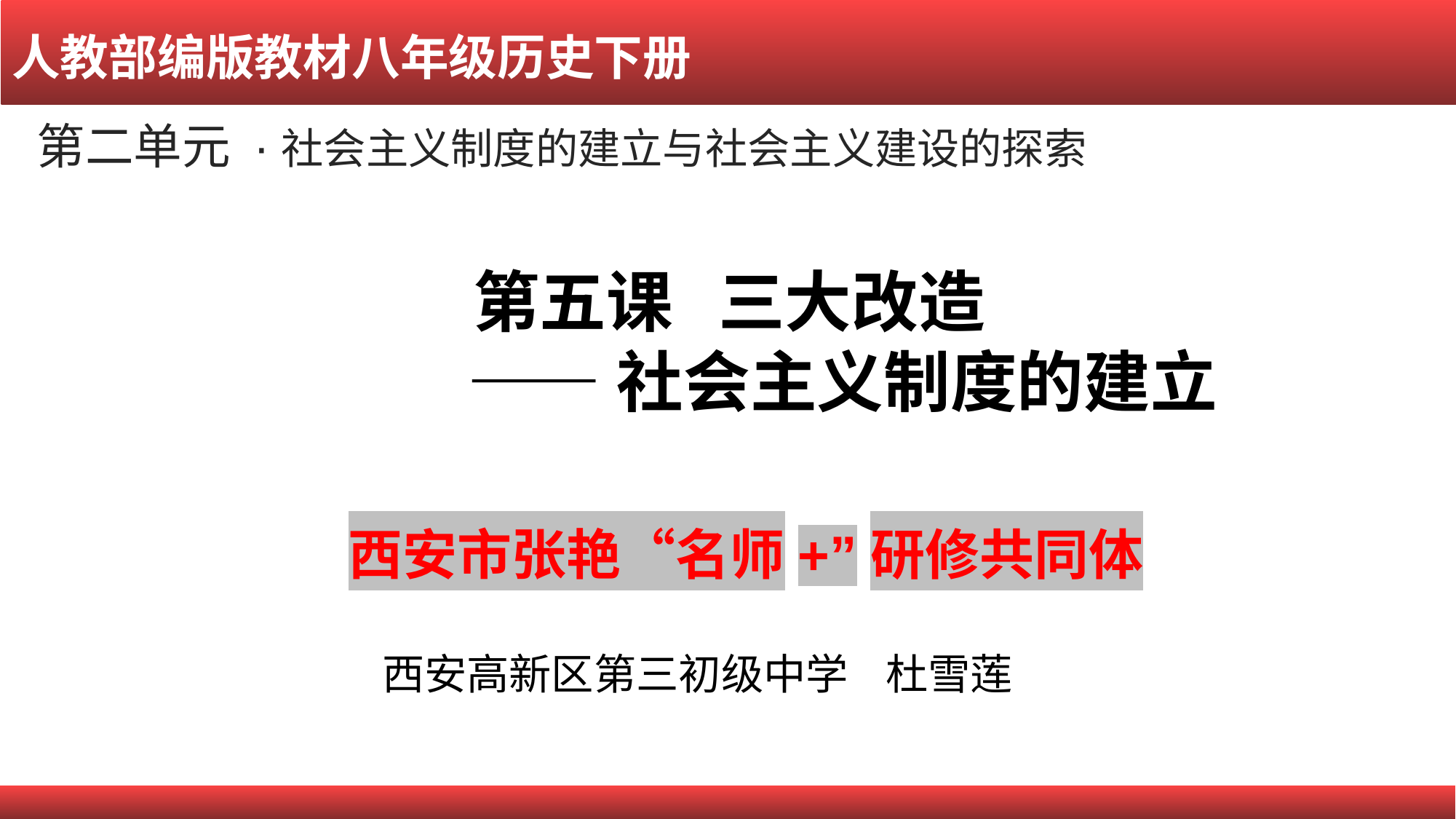

人教部编版教材八年级历史下册
  第二单元 ·社会主义制度的建立与社会主义建设的探索
第五课   三大改造
               ——社会主义制度的建立
西安市张艳“名师+”研修共同体
西安高新区第三初级中学    杜雪莲